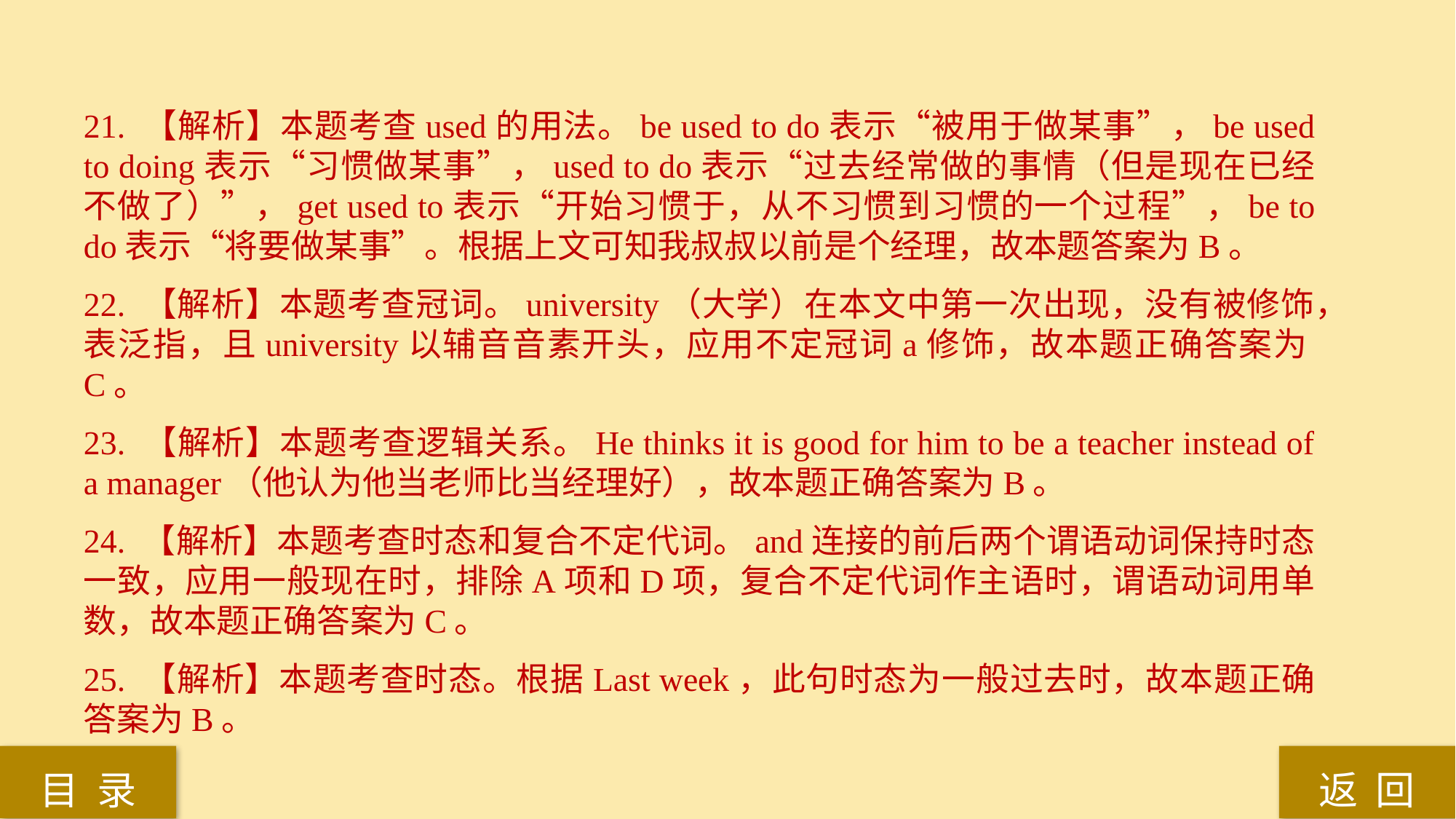

21. 【解析】本题考查used的用法。be used to do表示“被用于做某事”，be used to doing表示“习惯做某事”，used to do表示“过去经常做的事情（但是现在已经不做了）”，get used to表示“开始习惯于，从不习惯到习惯的一个过程”，be to do表示“将要做某事”。根据上文可知我叔叔以前是个经理，故本题答案为B。
22. 【解析】本题考查冠词。university（大学）在本文中第一次出现，没有被修饰，表泛指，且university以辅音音素开头，应用不定冠词a修饰，故本题正确答案为C。
23. 【解析】本题考查逻辑关系。He thinks it is good for him to be a teacher instead of a manager（他认为他当老师比当经理好），故本题正确答案为B。
24. 【解析】本题考查时态和复合不定代词。and连接的前后两个谓语动词保持时态一致，应用一般现在时，排除A项和D项，复合不定代词作主语时，谓语动词用单数，故本题正确答案为C。
25. 【解析】本题考查时态。根据Last week，此句时态为一般过去时，故本题正确答案为B。
返  回